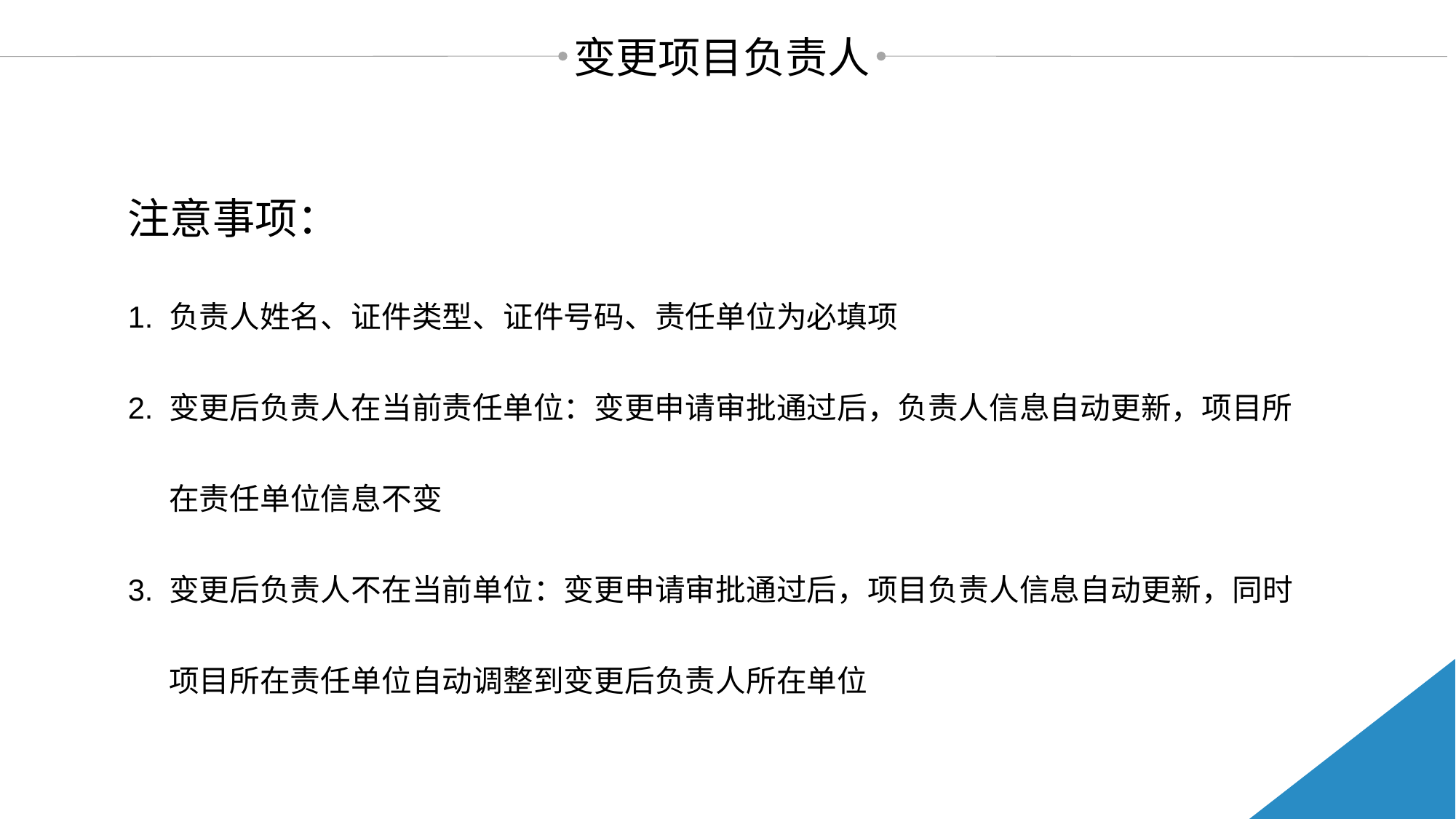

变更项目负责人
注意事项：
负责人姓名、证件类型、证件号码、责任单位为必填项
变更后负责人在当前责任单位：变更申请审批通过后，负责人信息自动更新，项目所在责任单位信息不变
变更后负责人不在当前单位：变更申请审批通过后，项目负责人信息自动更新，同时项目所在责任单位自动调整到变更后负责人所在单位